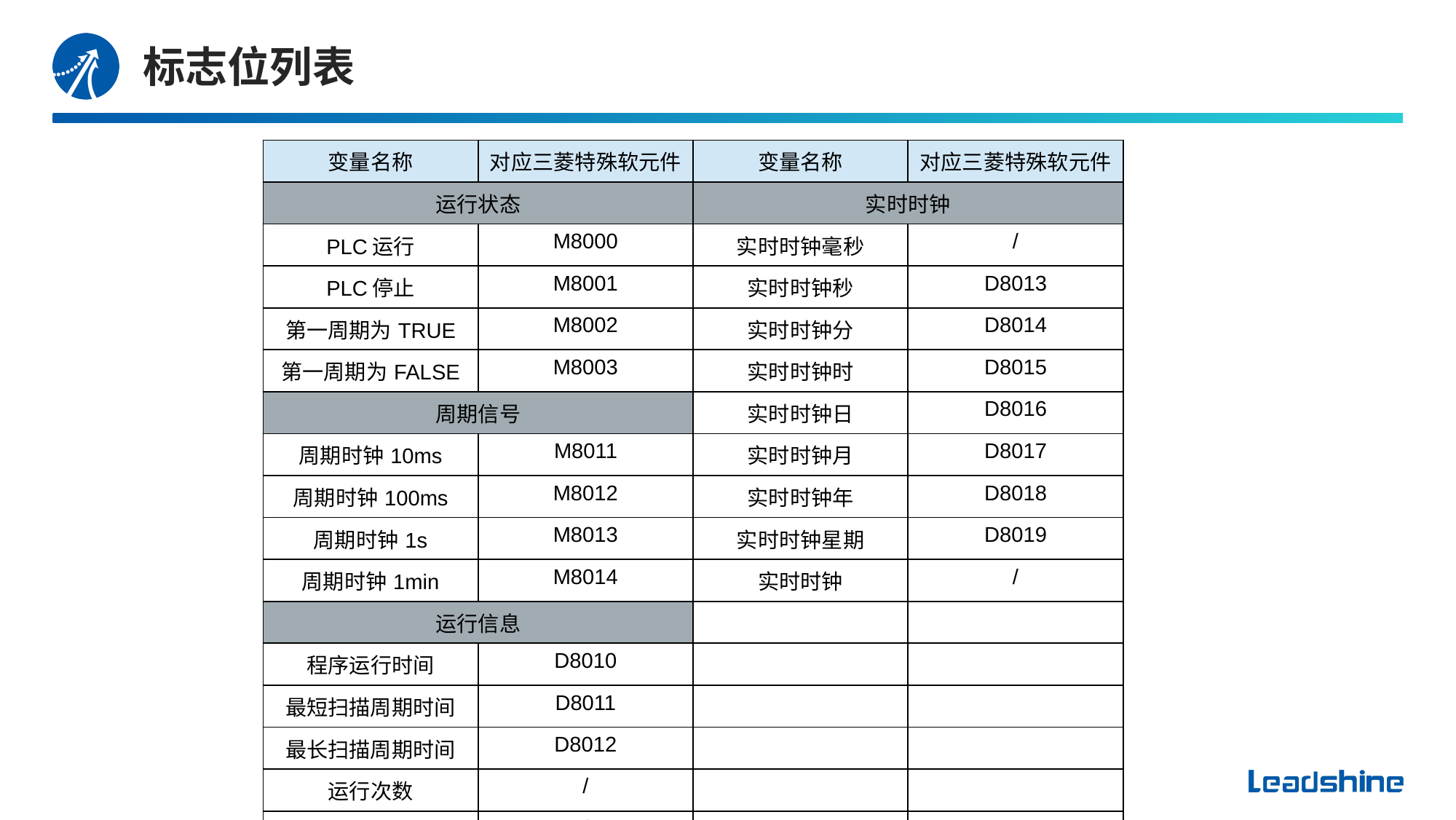

# 标志位列表
| 变量名称 | 对应三菱特殊软元件 | 变量名称 | 对应三菱特殊软元件 |
| --- | --- | --- | --- |
| 运行状态 |  | 实时时钟 |  |
| PLC运行 | M8000 | 实时时钟毫秒 | / |
| PLC停止 | M8001 | 实时时钟秒 | D8013 |
| 第一周期为TRUE | M8002 | 实时时钟分 | D8014 |
| 第一周期为FALSE | M8003 | 实时时钟时 | D8015 |
| 周期信号 |  | 实时时钟日 | D8016 |
| 周期时钟10ms | M8011 | 实时时钟月 | D8017 |
| 周期时钟100ms | M8012 | 实时时钟年 | D8018 |
| 周期时钟1s | M8013 | 实时时钟星期 | D8019 |
| 周期时钟1min | M8014 | 实时时钟 | / |
| 运行信息 |  |  |  |
| 程序运行时间 | D8010 |  |  |
| 最短扫描周期时间 | D8011 |  |  |
| 最长扫描周期时间 | D8012 |  |  |
| 运行次数 | / |  |  |
| 停止次数 | / |  |  |